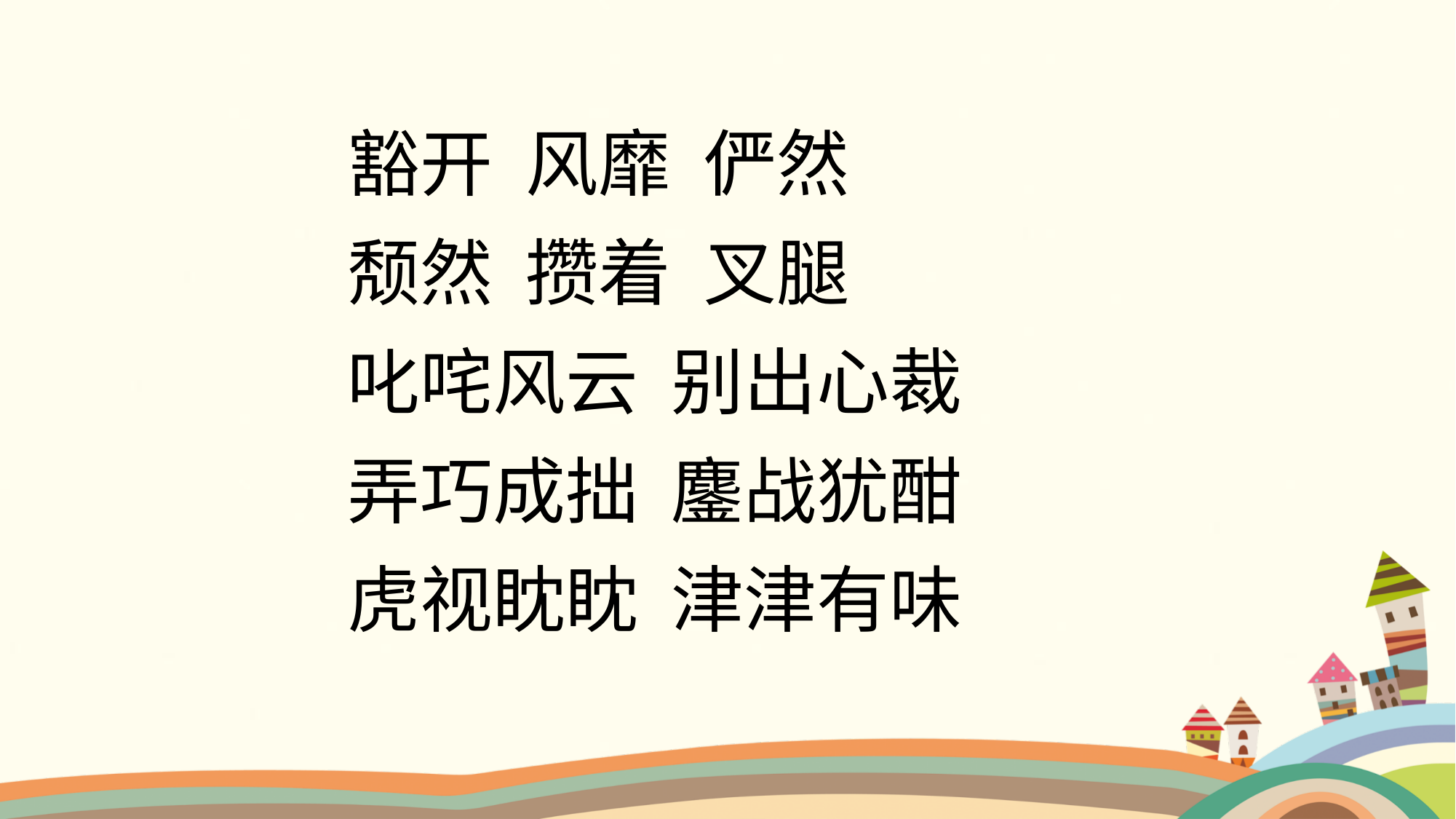

豁开  风靡  俨然
颓然  攒着  叉腿
叱咤风云  别出心裁
弄巧成拙  鏖战犹酣
虎视眈眈  津津有味